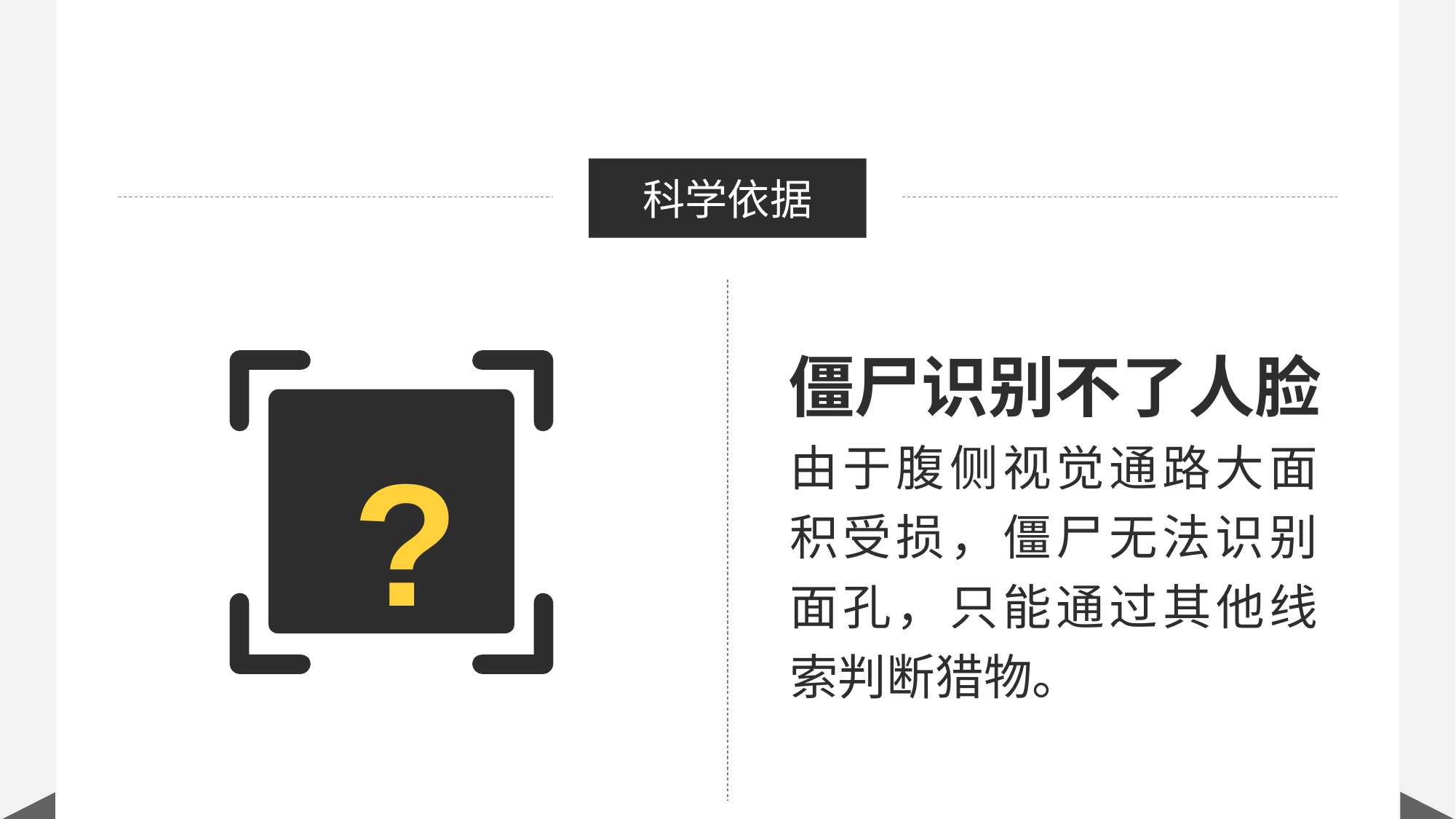

科学依据
僵尸识别不了人脸

?
由于腹侧视觉通路大面积受损，僵尸无法识别面孔，只能通过其他线索判断猎物。